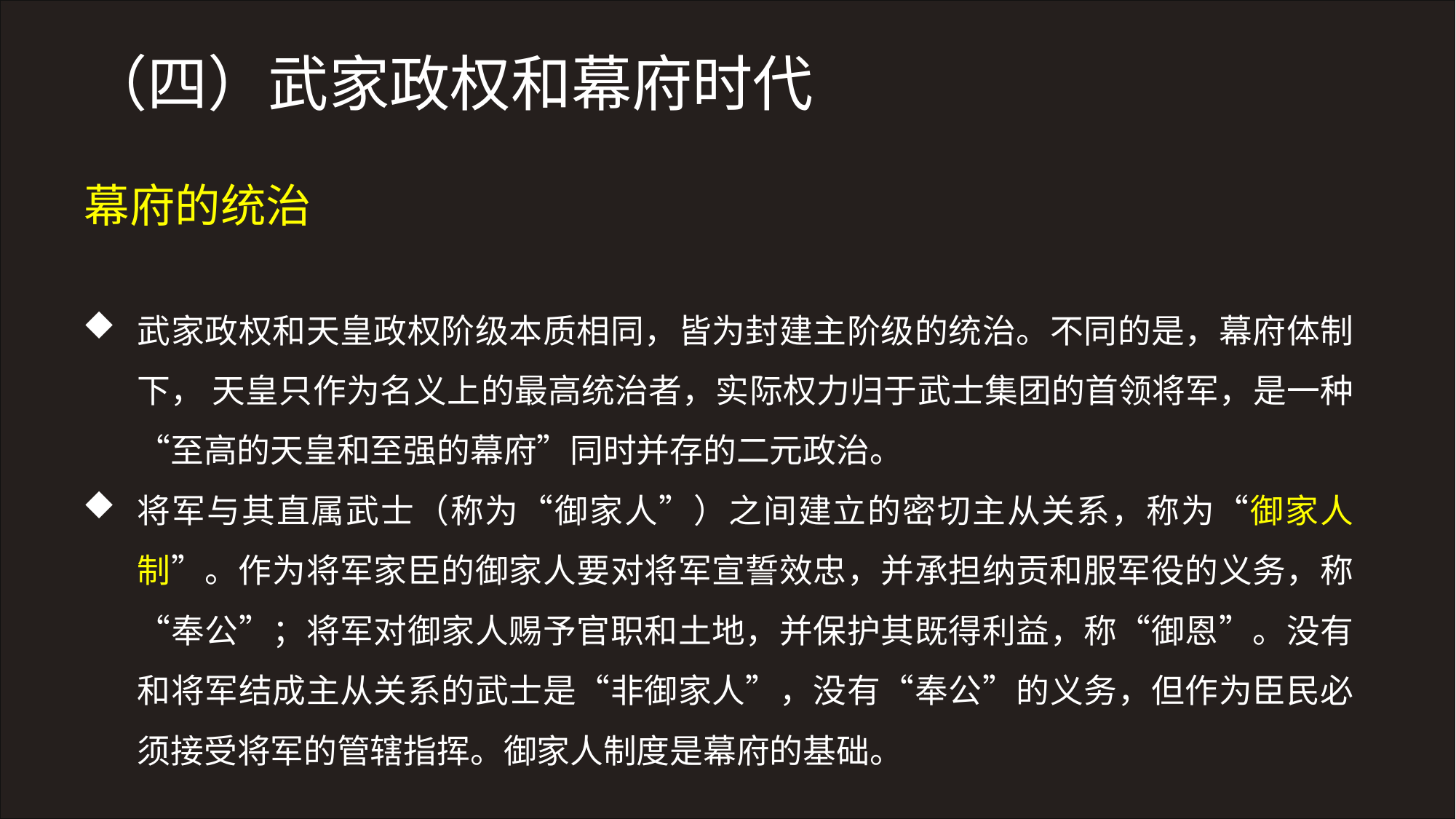

（四）武家政权和幕府时代
幕府的统治
武家政权和天皇政权阶级本质相同，皆为封建主阶级的统治。不同的是，幕府体制下， 天皇只作为名义上的最高统治者，实际权力归于武士集团的首领将军，是一种“至高的天皇和至强的幕府”同时并存的二元政治。
将军与其直属武士（称为“御家人”）之间建立的密切主从关系，称为“御家人制”。作为将军家臣的御家人要对将军宣誓效忠，并承担纳贡和服军役的义务，称“奉公”；将军对御家人赐予官职和土地，并保护其既得利益，称“御恩”。没有和将军结成主从关系的武士是“非御家人”，没有“奉公”的义务，但作为臣民必须接受将军的管辖指挥。御家人制度是幕府的基础。